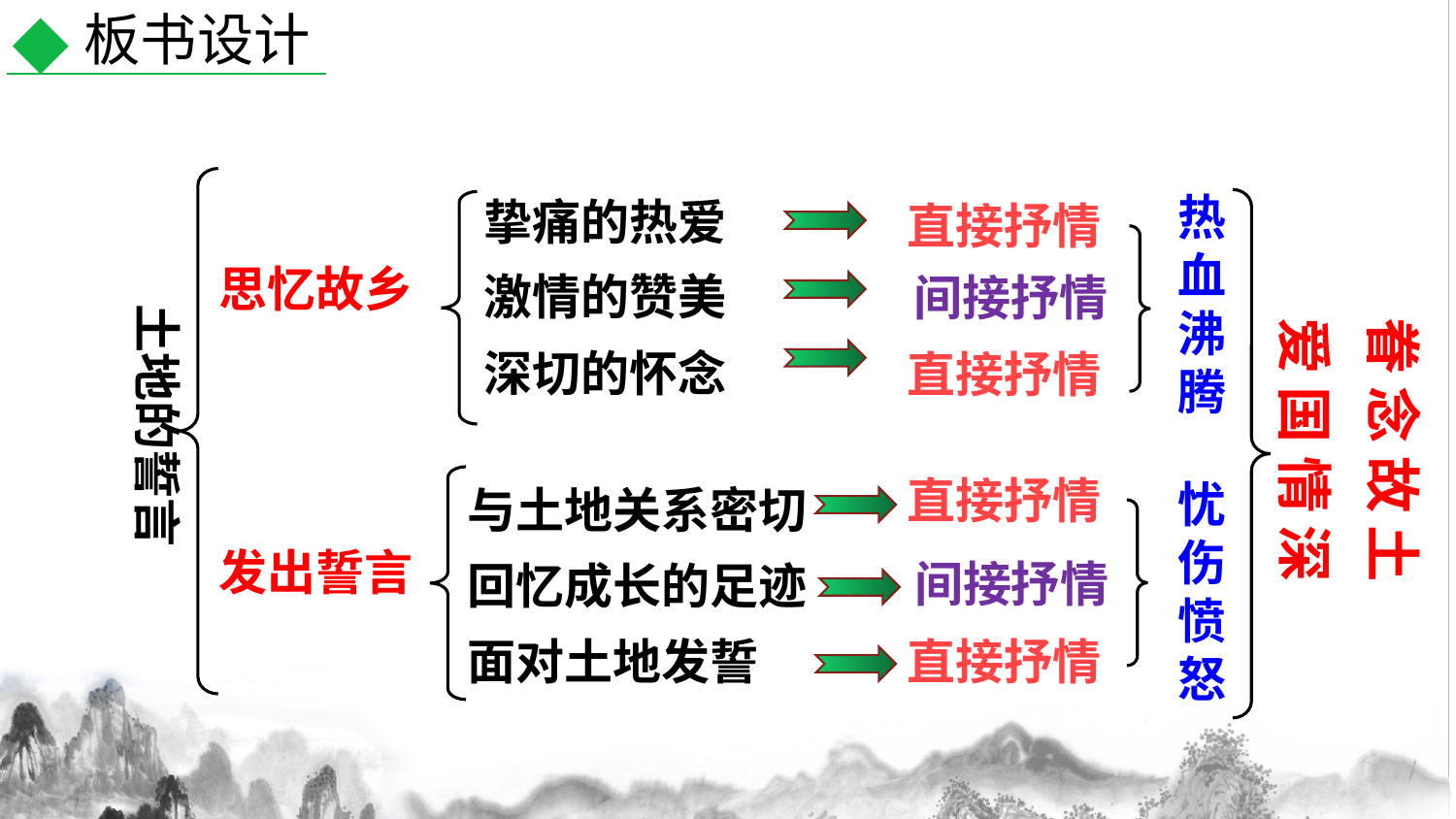

板书设计

挚痛的热爱
激情的赞美
深切的怀念

热
血
沸
腾
直接抒情

土地的誓言

思忆故乡
间接抒情

眷 念 故 土
爱 国 情 深
直接抒情

与土地关系密切
回忆成长的足迹
面对土地发誓
直接抒情

忧
伤
愤
怒

发出誓言
间接抒情

直接抒情